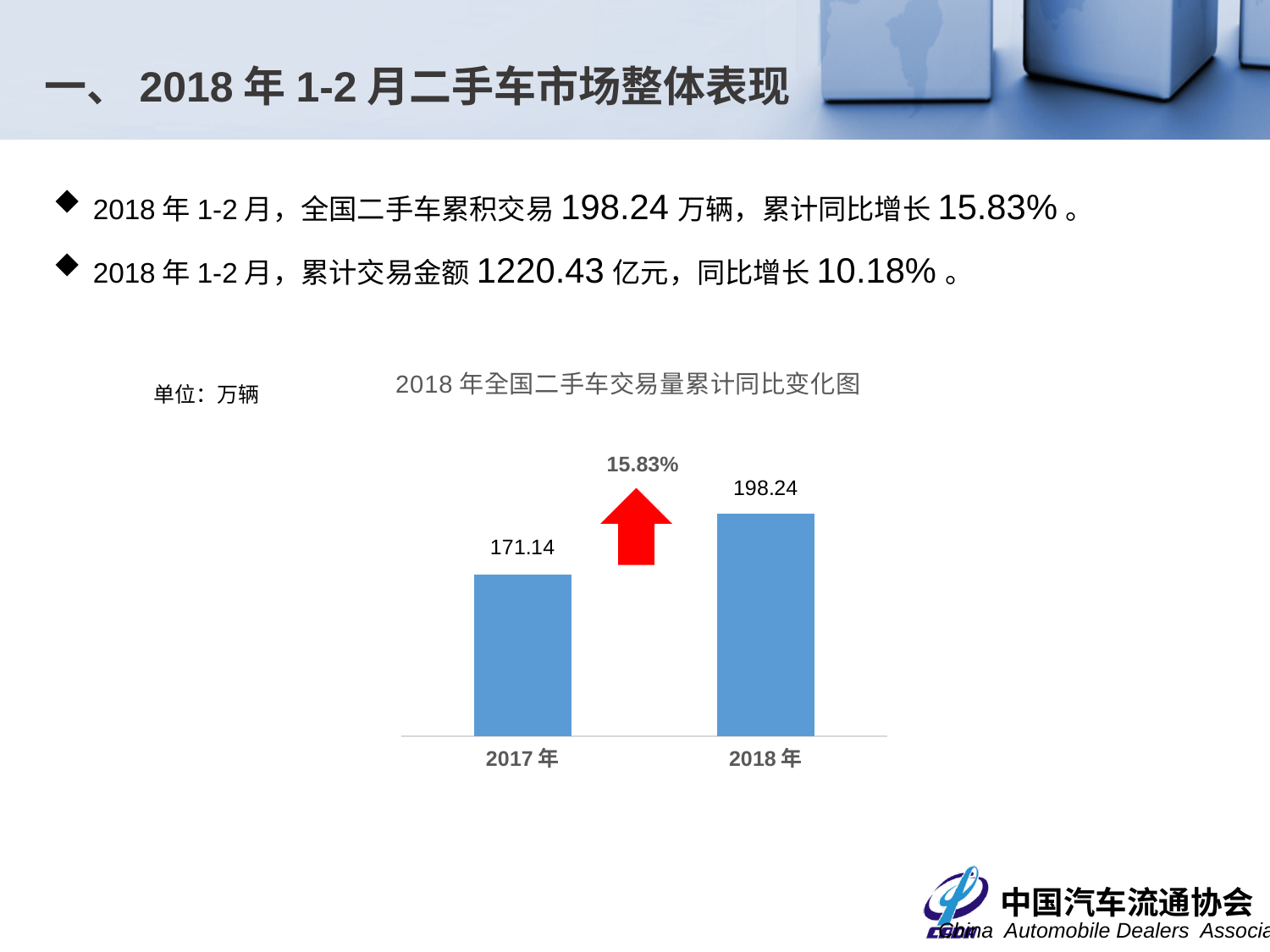

一、2018年1-2月二手车市场整体表现
2018年1-2月，全国二手车累积交易198.24万辆，累计同比增长15.83%。
2018年1-2月，累计交易金额1220.43亿元，同比增长10.18%。

### Chart: 2018年全国二手车交易量累计同比变化图

| Category |  |
|---|---|
| 2017年 | 171.14 |
| 2018年 | 198.23579999999998 |
单位：万辆
15.83%